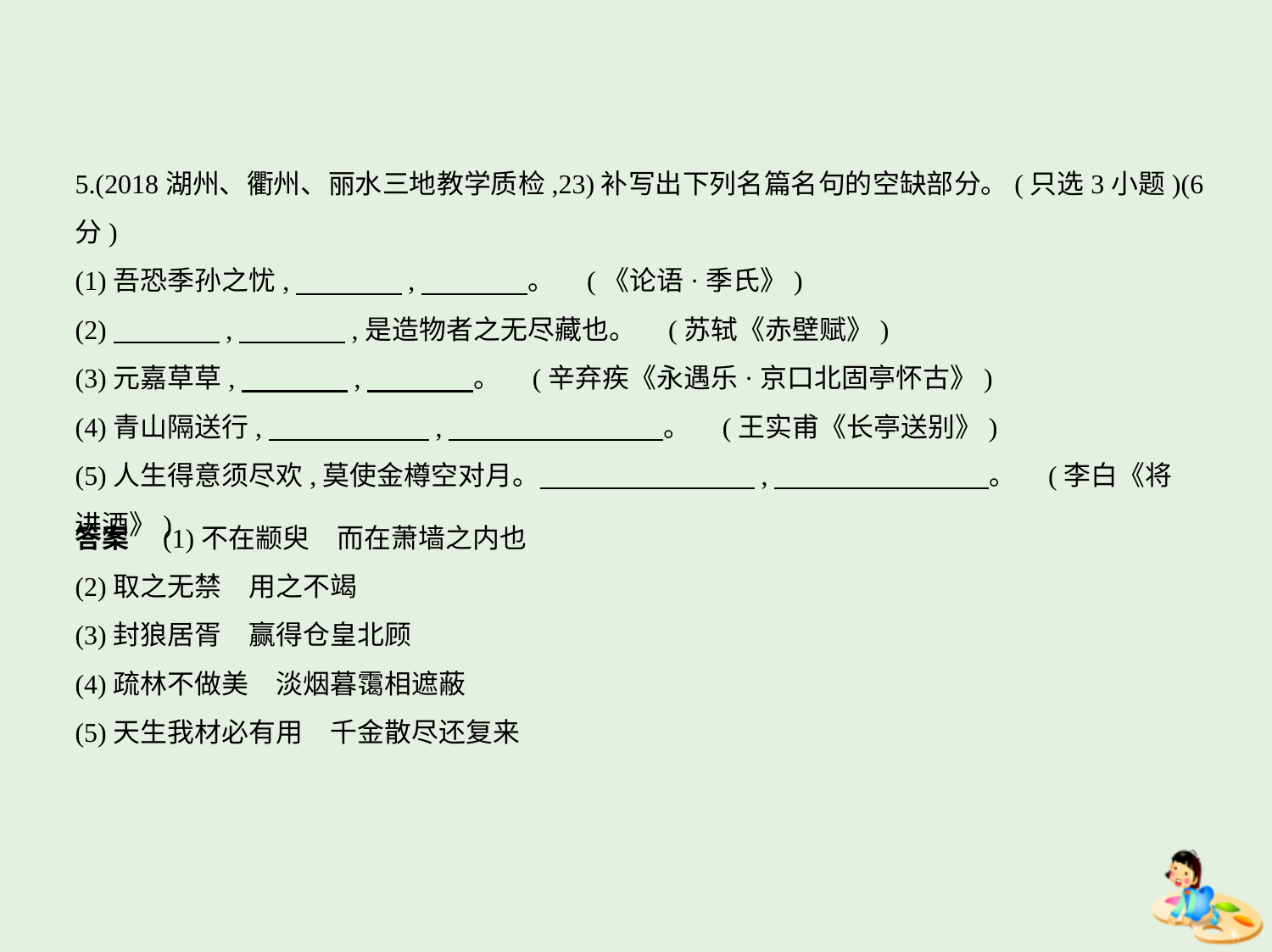

5.(2018湖州、衢州、丽水三地教学质检,23)补写出下列名篇名句的空缺部分。(只选3小题)(6分)
(1)吾恐季孙之忧,　　　    ,　　　    。 (《论语·季氏》)
(2)　　　    ,　　　    ,是造物者之无尽藏也。 (苏轼《赤壁赋》)
(3)元嘉草草,　　　    ,　　　    。 (辛弃疾《永遇乐·京口北固亭怀古》)
(4)青山隔送行,　　　　　    ,　　　　　　　    。 (王实甫《长亭送别》)
(5)人生得意须尽欢,莫使金樽空对月。　　　　　　　    ,　　　　　　　    。 (李白《将
进酒》)
答案　(1)不在颛臾　而在萧墙之内也
(2)取之无禁　用之不竭
(3)封狼居胥　赢得仓皇北顾
(4)疏林不做美　淡烟暮霭相遮蔽
(5)天生我材必有用　千金散尽还复来